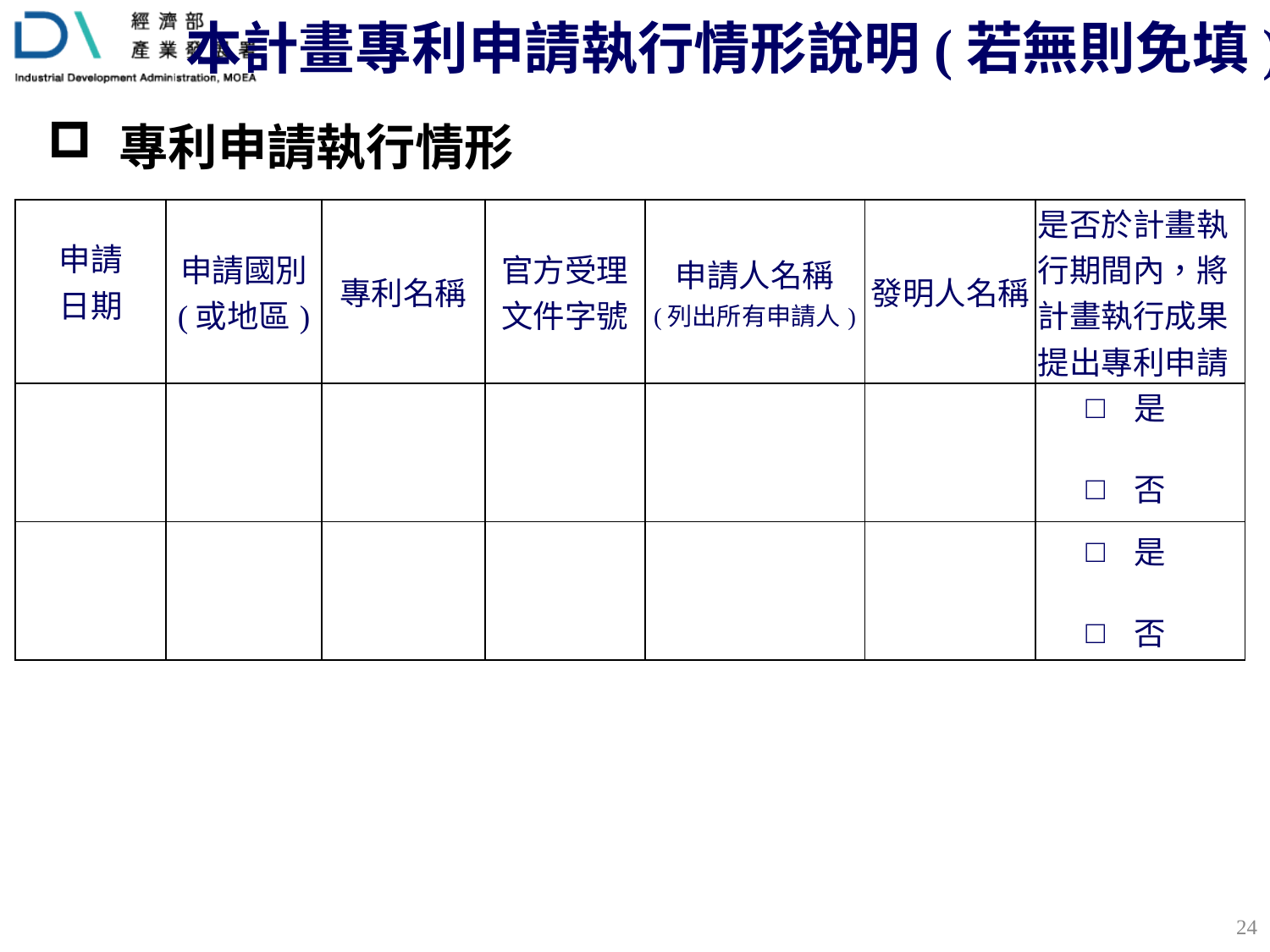

本計畫專利申請執行情形說明(若無則免填)
專利申請執行情形
| 申請 日期 | 申請國別 (或地區) | 專利名稱 | 官方受理 文件字號 | 申請人名稱 (列出所有申請人) | 發明人名稱 | 是否於計畫執行期間內，將計畫執行成果提出專利申請 |
| --- | --- | --- | --- | --- | --- | --- |
|  |  |  |  |  |  | 是   否 |
|  |  |  |  |  |  | 是   否 |
24